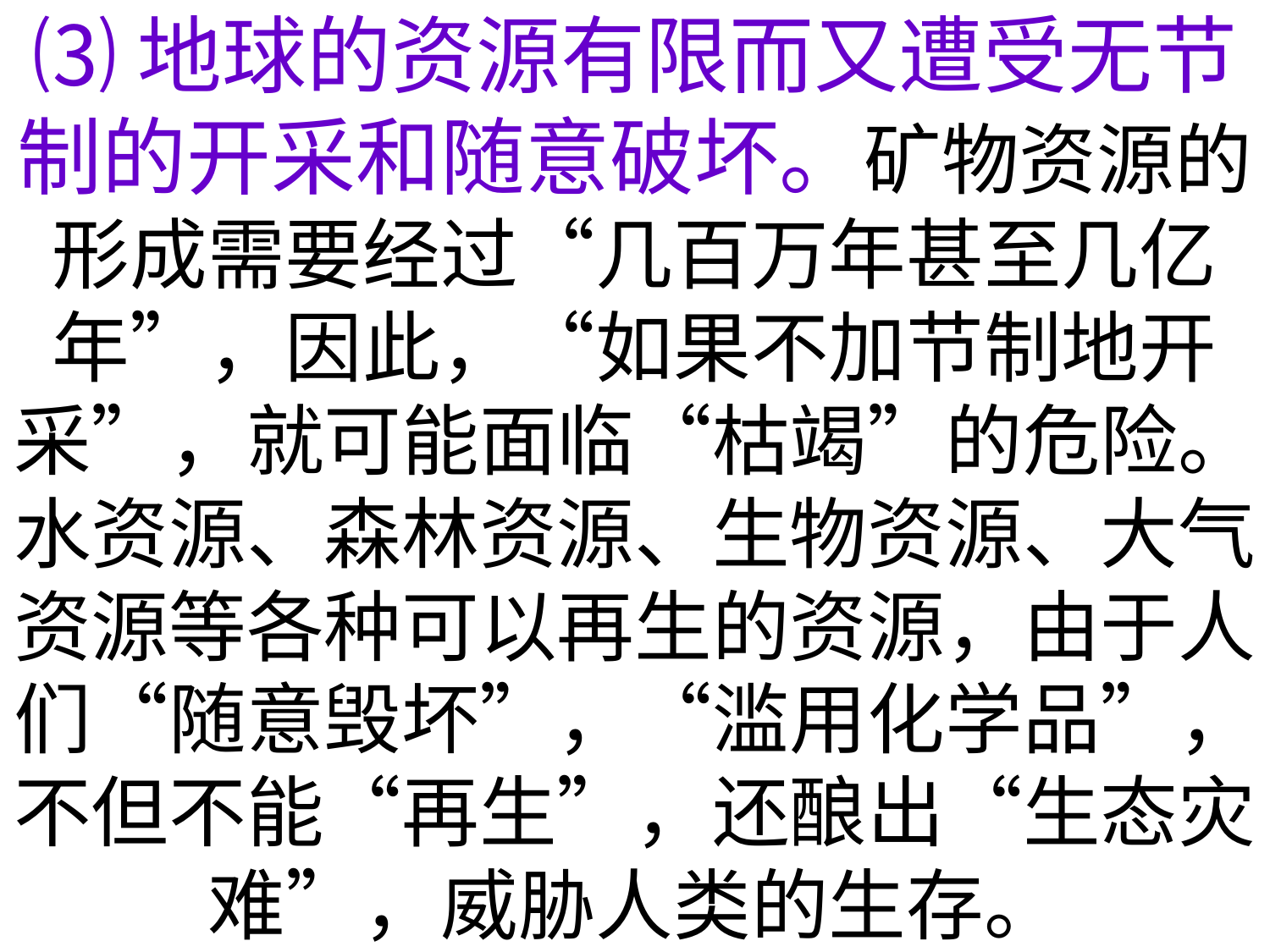

⑶地球的资源有限而又遭受无节制的开采和随意破坏。矿物资源的形成需要经过“几百万年甚至几亿年”，因此，“如果不加节制地开采”，就可能面临“枯竭”的危险。水资源、森林资源、生物资源、大气资源等各种可以再生的资源，由于人们“随意毁坏”，“滥用化学品”，不但不能“再生”，还酿出“生态灾难”，威胁人类的生存。